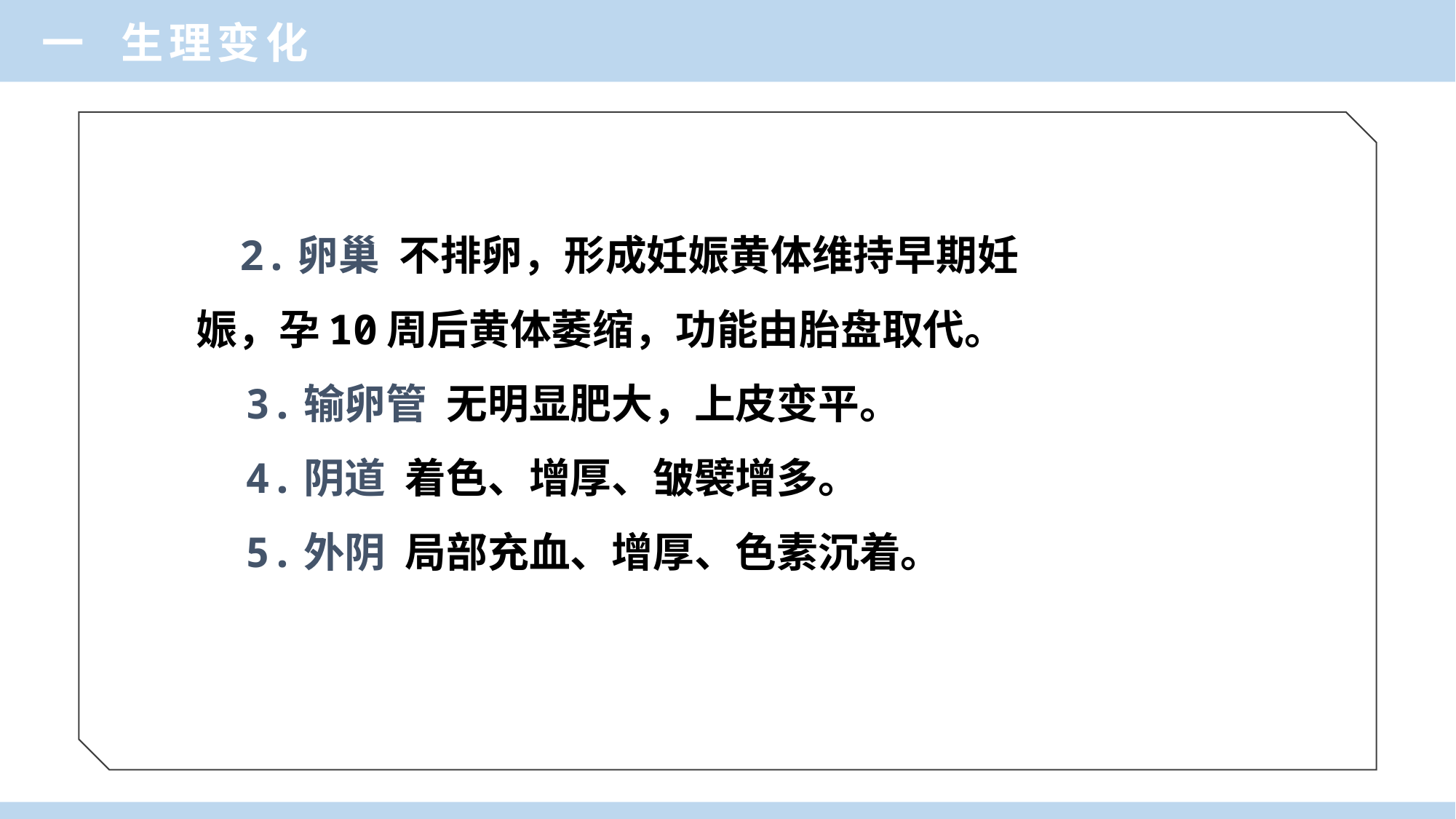

一  生理变化

  2.卵巢  不排卵，形成妊娠黄体维持早期妊
娠，孕10周后黄体萎缩，功能由胎盘取代。
  3.输卵管  无明显肥大，上皮变平。
  4.阴道  着色、增厚、皱襞增多。
  5.外阴  局部充血、增厚、色素沉着。